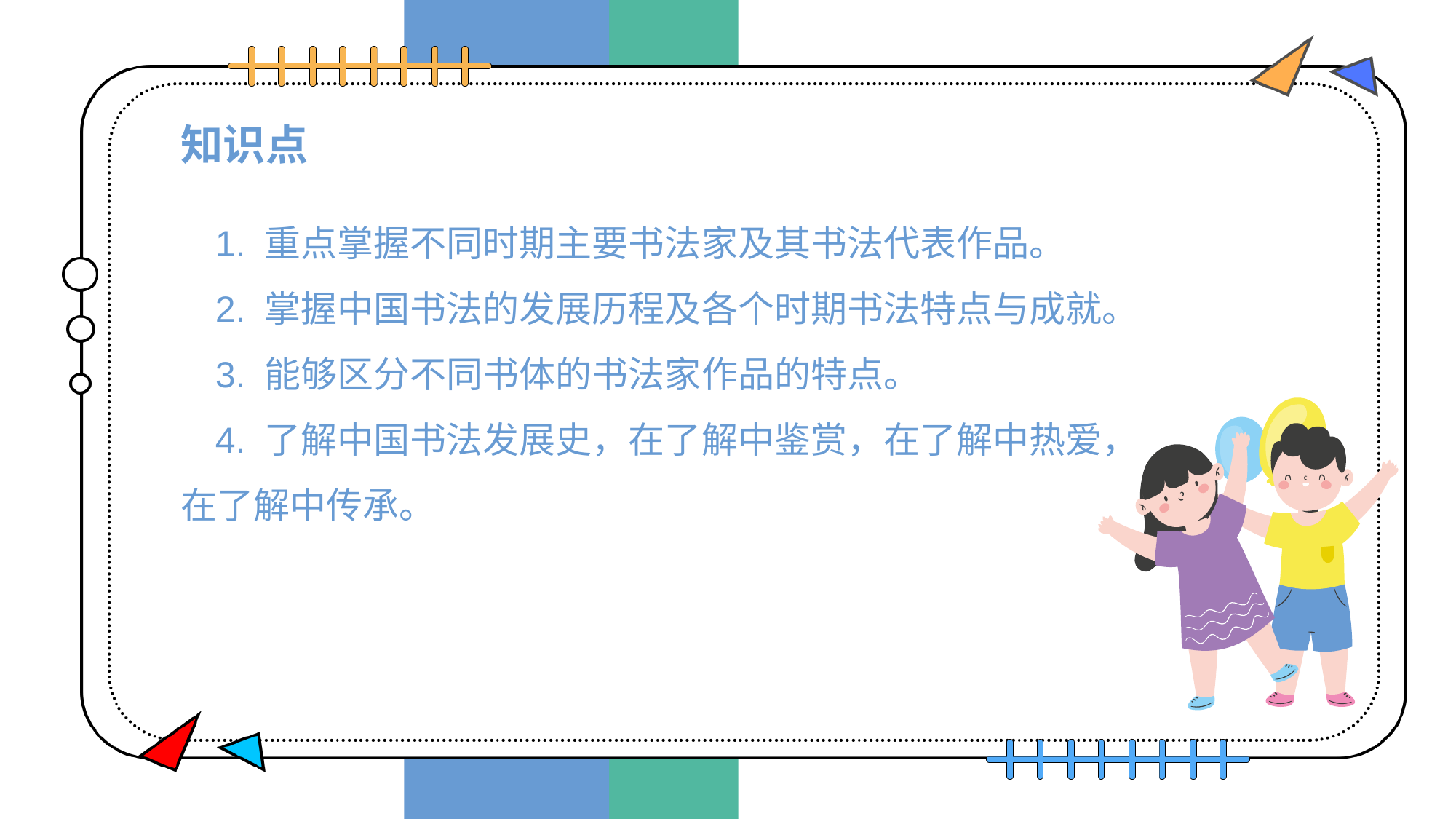

# 知识点
1. 重点掌握不同时期主要书法家及其书法代表作品。
2. 掌握中国书法的发展历程及各个时期书法特点与成就。
3. 能够区分不同书体的书法家作品的特点。
4. 了解中国书法发展史，在了解中鉴赏，在了解中热爱，在了解中传承。